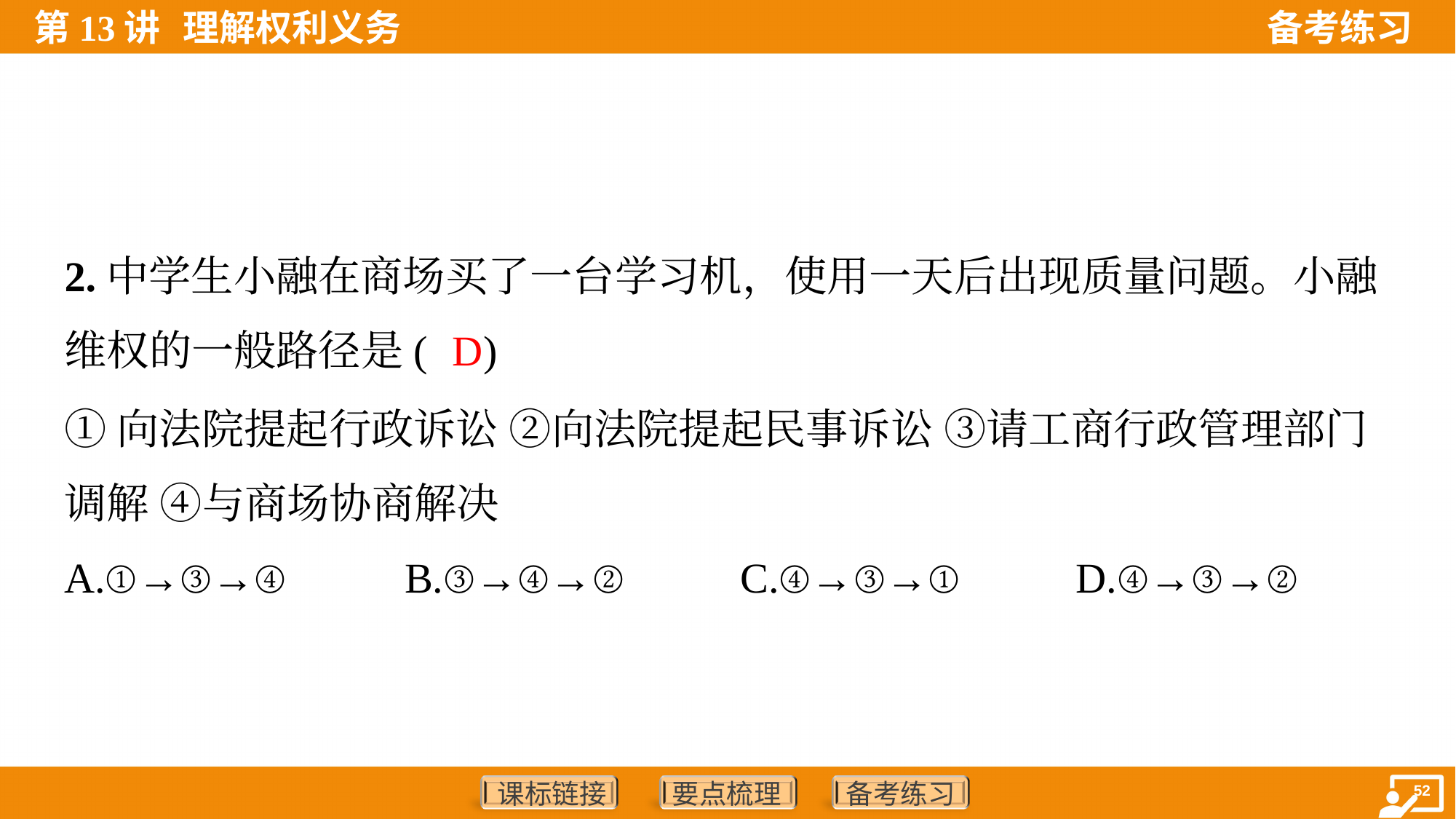

2.中学生小融在商场买了一台学习机，使用一天后出现质量问题。小融
维权的一般路径是(     )
D
①向法院提起行政诉讼 ②向法院提起民事诉讼 ③请工商行政管理部门
调解 ④与商场协商解决
A.①→③→④	B.③→④→②	C.④→③→①	D.④→③→②